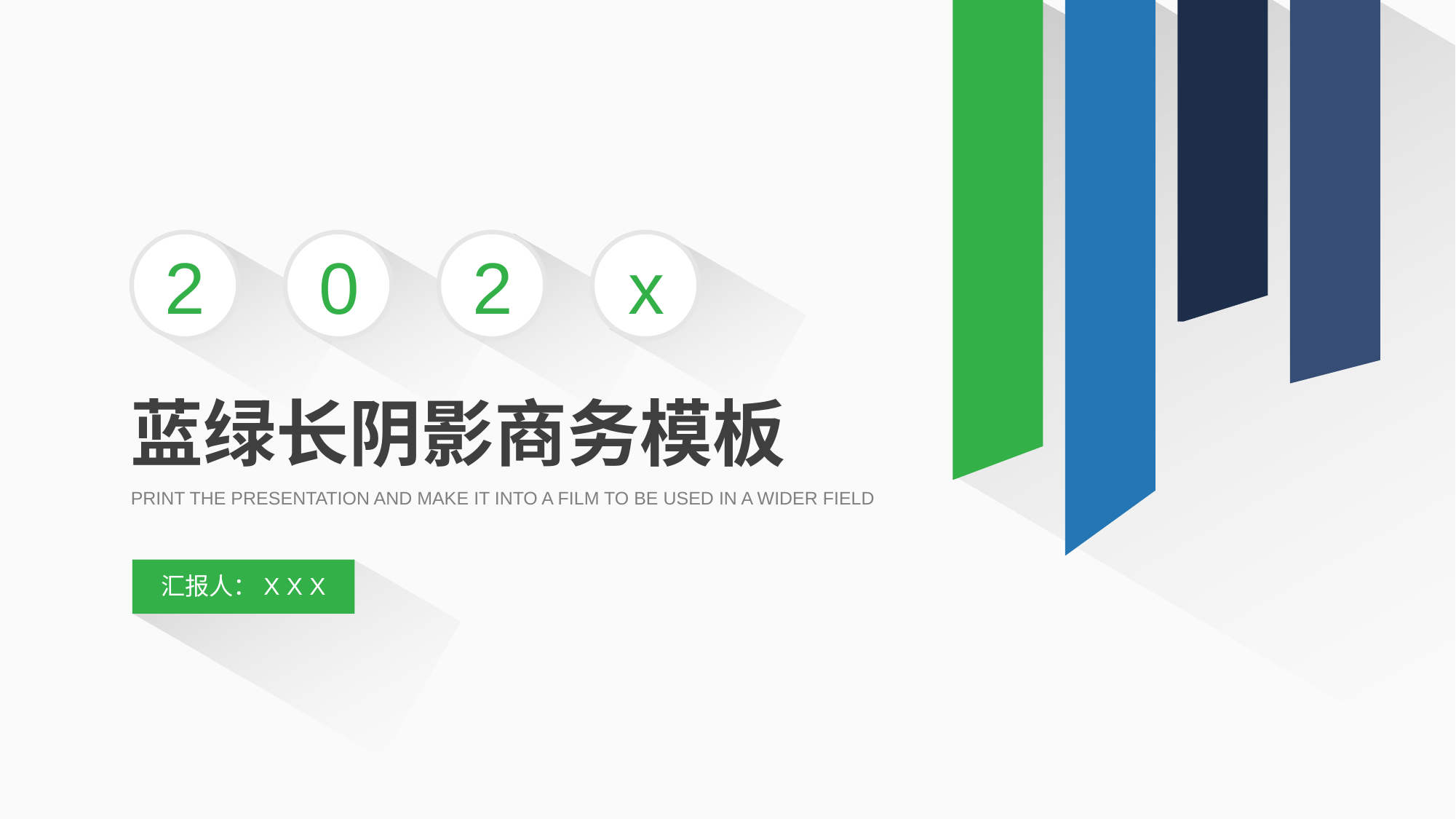

2

0

2

x

蓝绿长阴影商务模板
PRINT THE PRESENTATION AND MAKE IT INTO A FILM TO BE USED IN A WIDER FIELD

汇报人：X X X